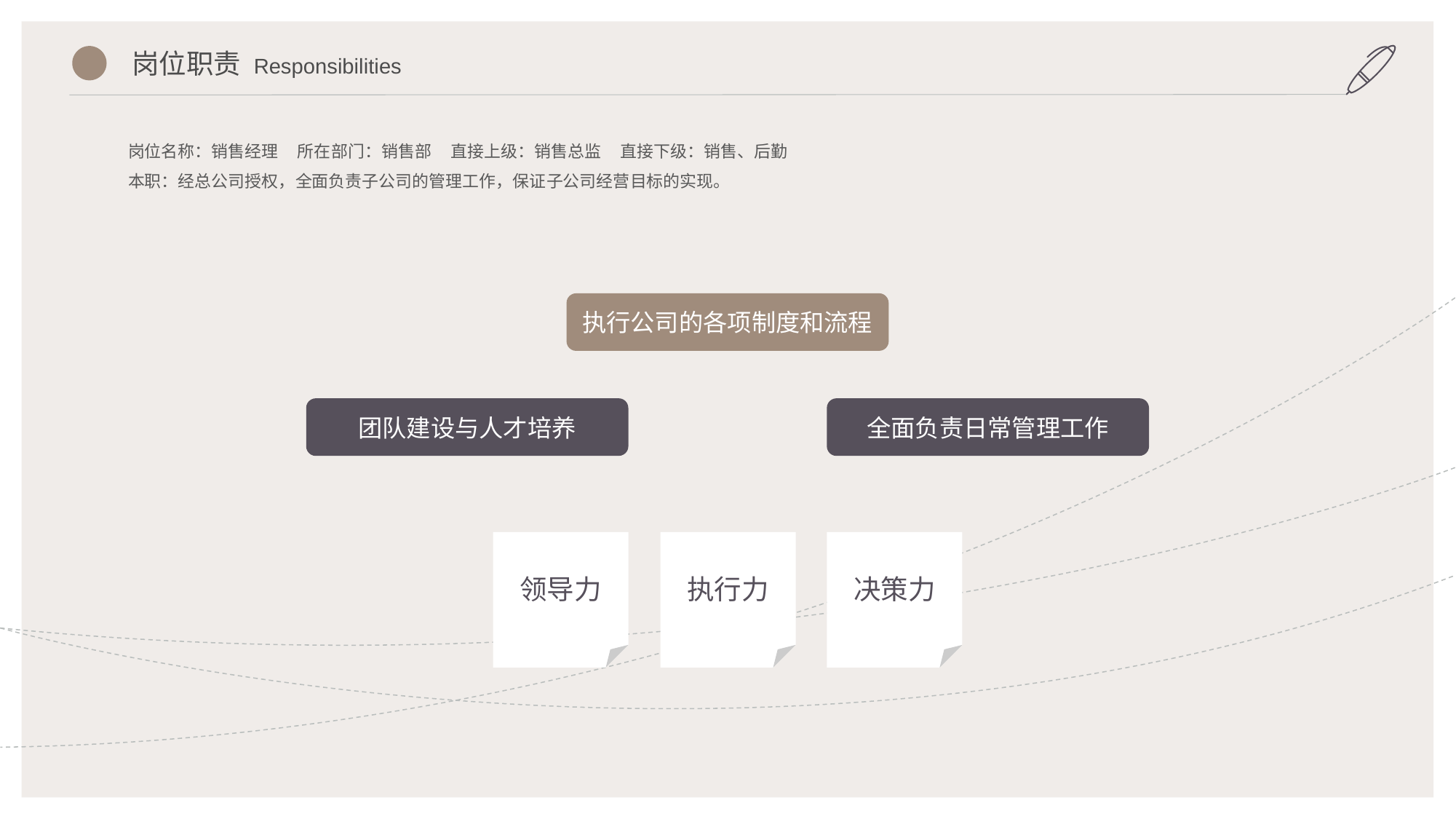

岗位职责 Responsibilities

岗位名称：销售经理     所在部门：销售部     直接上级：销售总监     直接下级：销售、后勤
本职：经总公司授权，全面负责子公司的管理工作，保证子公司经营目标的实现。
执行公司的各项制度和流程

团队建设与人才培养
全面负责日常管理工作

领导力
执行力
决策力